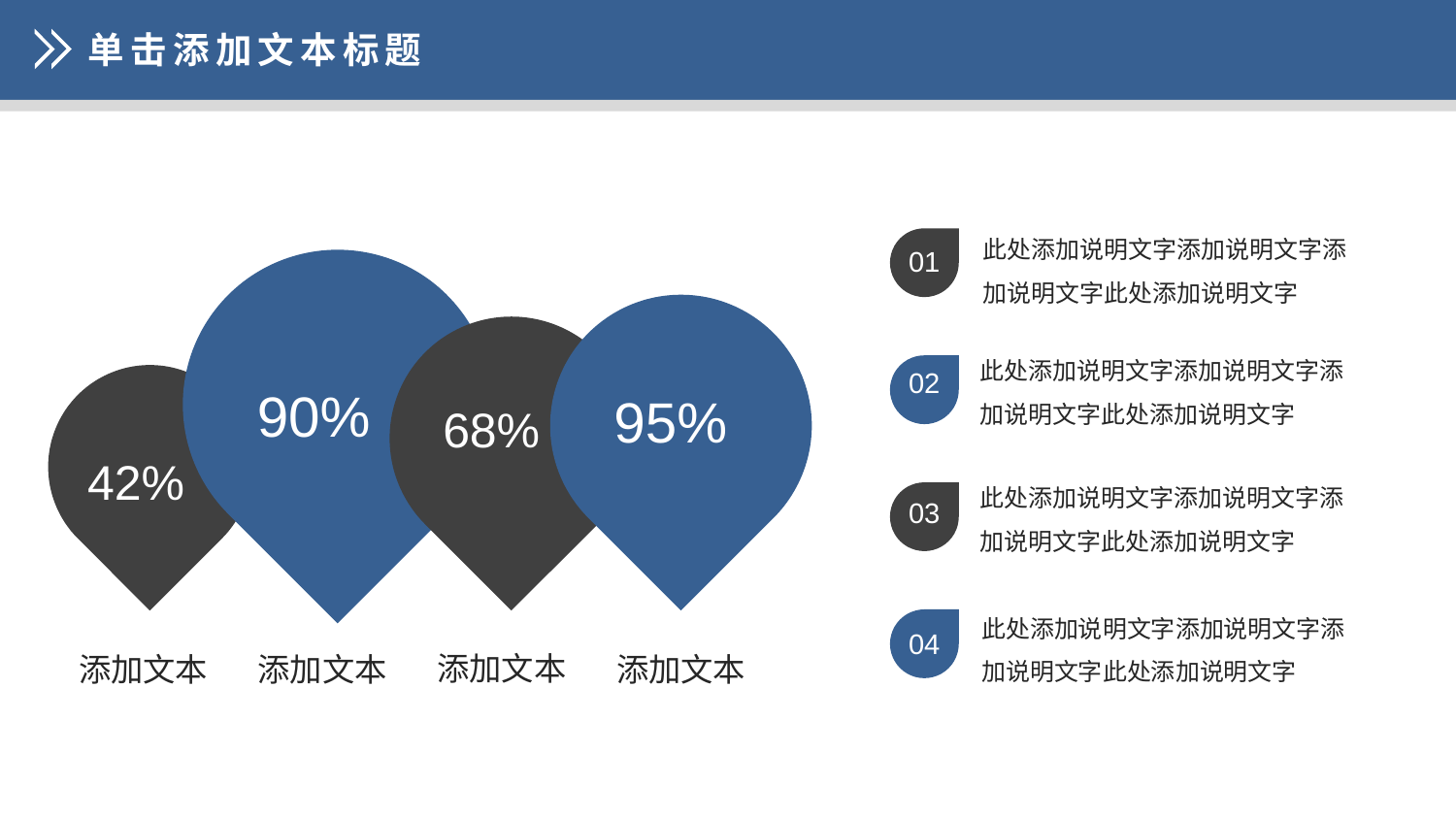

单击添加文本标题

此处添加说明文字添加说明文字添加说明文字此处添加说明文字

01

此处添加说明文字添加说明文字添加说明文字此处添加说明文字

02

90%
95%
68%
42%
此处添加说明文字添加说明文字添加说明文字此处添加说明文字

03
此处添加说明文字添加说明文字添加说明文字此处添加说明文字

04
添加文本
添加文本
添加文本
添加文本